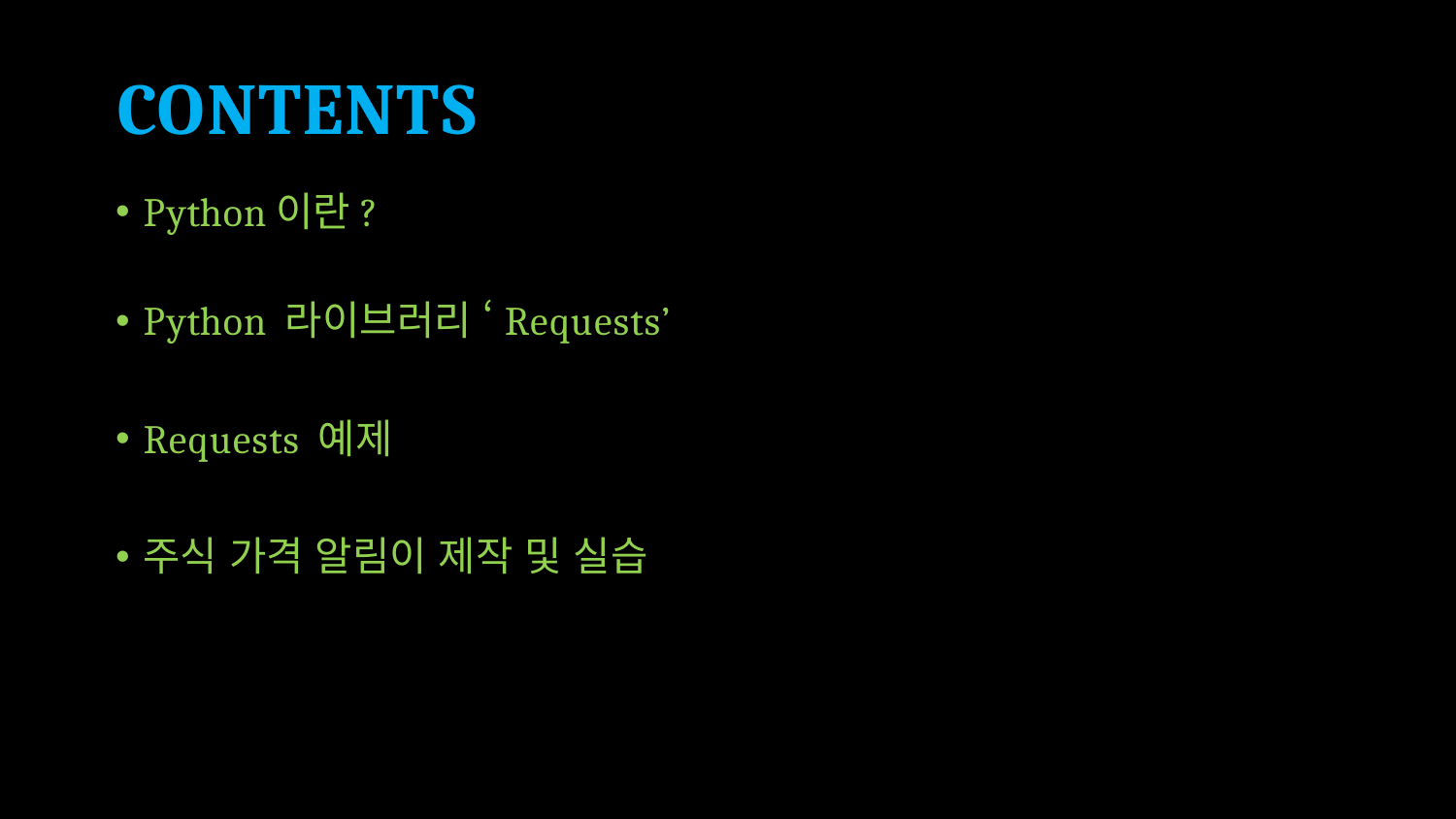

# CONTENTS
Python이란?

Python 라이브러리 ‘Requests’

Requests 예제

주식 가격 알림이 제작 및 실습